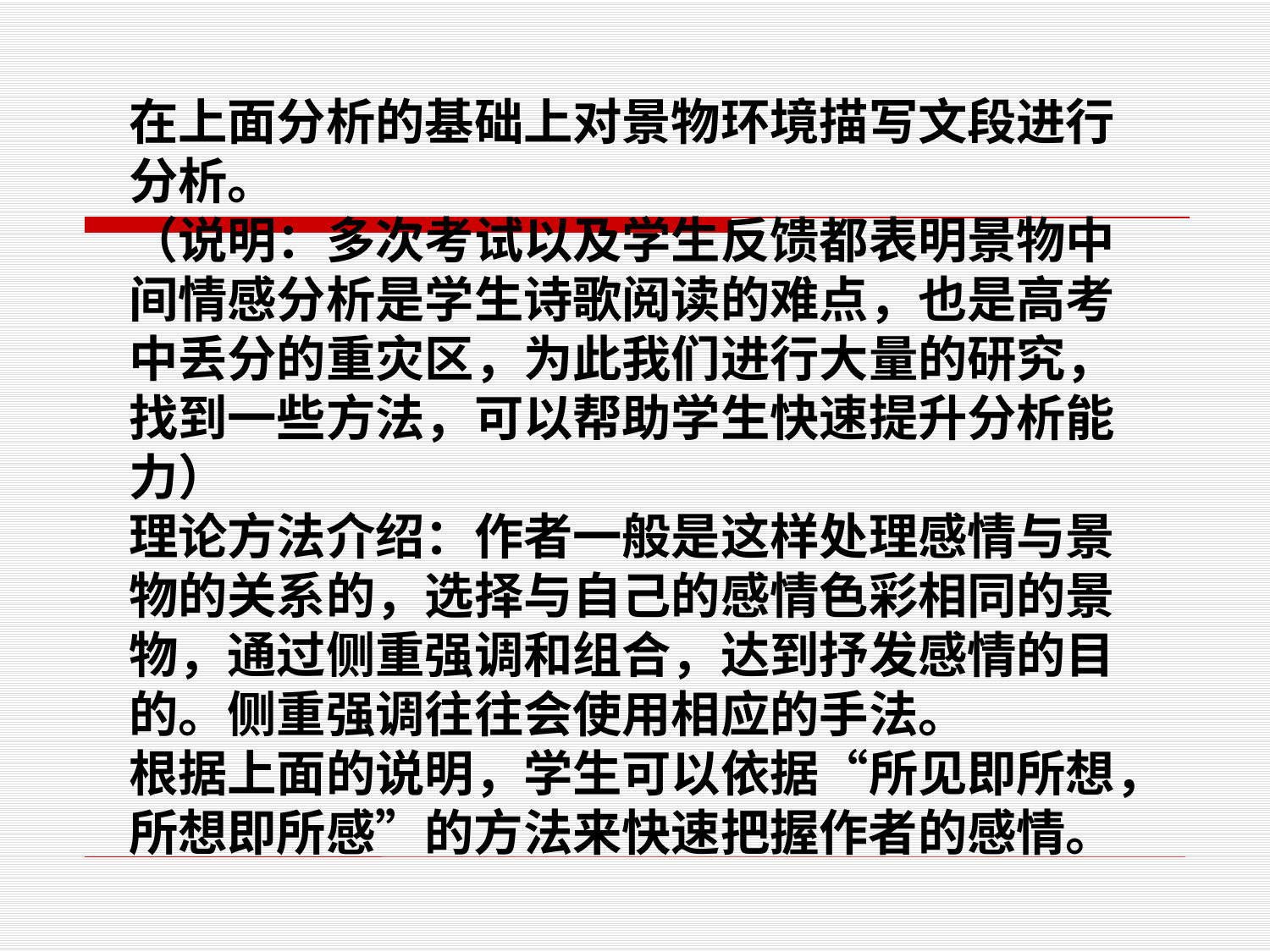

在上面分析的基础上对景物环境描写文段进行分析。
（说明：多次考试以及学生反馈都表明景物中间情感分析是学生诗歌阅读的难点，也是高考中丢分的重灾区，为此我们进行大量的研究，找到一些方法，可以帮助学生快速提升分析能力）
理论方法介绍：作者一般是这样处理感情与景物的关系的，选择与自己的感情色彩相同的景物，通过侧重强调和组合，达到抒发感情的目的。侧重强调往往会使用相应的手法。
根据上面的说明，学生可以依据“所见即所想，所想即所感”的方法来快速把握作者的感情。